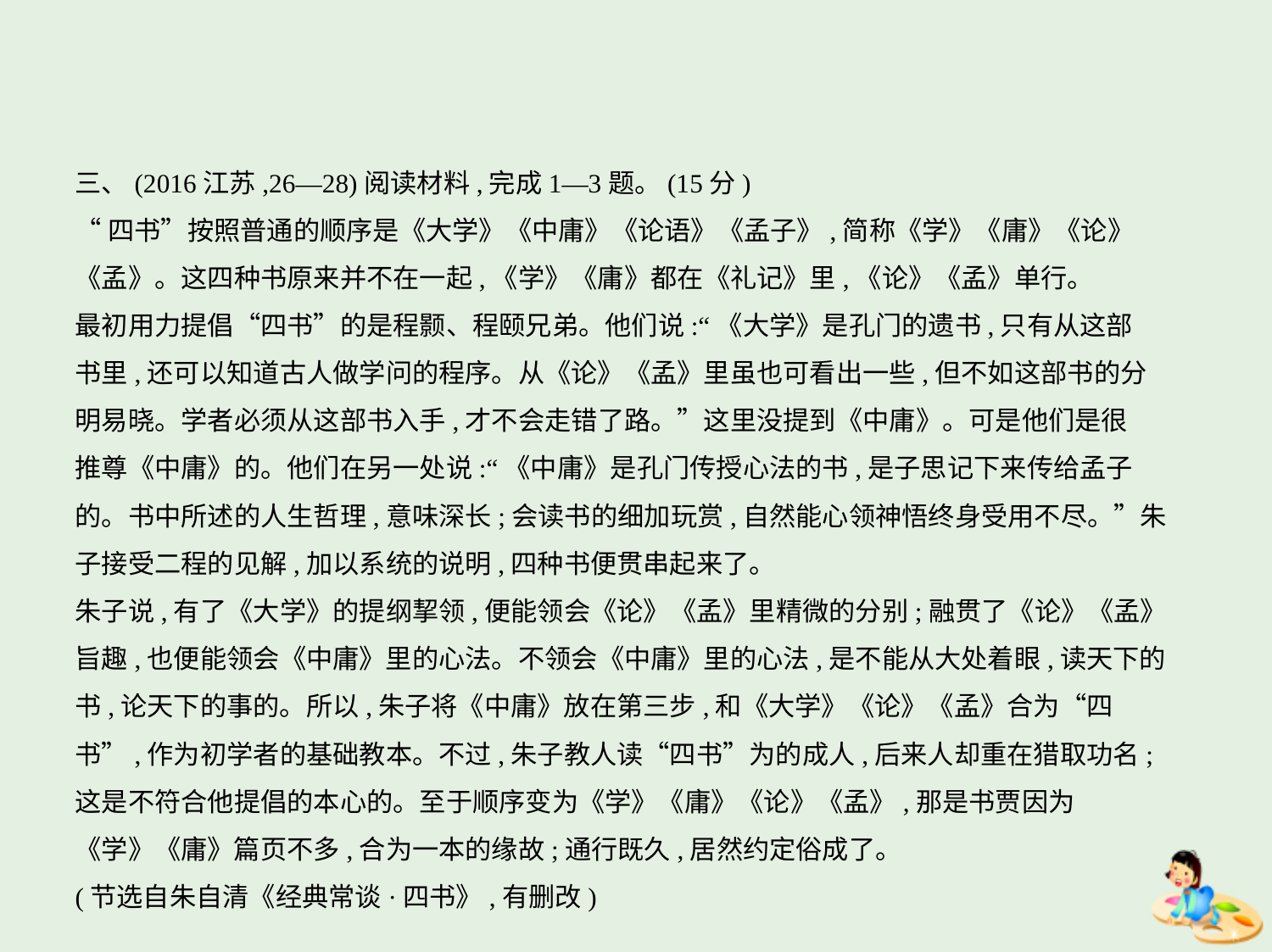

三、(2016江苏,26—28)阅读材料,完成1—3题。(15分)
“四书”按照普通的顺序是《大学》《中庸》《论语》《孟子》,简称《学》《庸》《论》
《孟》。这四种书原来并不在一起,《学》《庸》都在《礼记》里,《论》《孟》单行。
最初用力提倡“四书”的是程颢、程颐兄弟。他们说:“《大学》是孔门的遗书,只有从这部
书里,还可以知道古人做学问的程序。从《论》《孟》里虽也可看出一些,但不如这部书的分
明易晓。学者必须从这部书入手,才不会走错了路。”这里没提到《中庸》。可是他们是很
推尊《中庸》的。他们在另一处说:“《中庸》是孔门传授心法的书,是子思记下来传给孟子
的。书中所述的人生哲理,意味深长;会读书的细加玩赏,自然能心领神悟终身受用不尽。”朱
子接受二程的见解,加以系统的说明,四种书便贯串起来了。
朱子说,有了《大学》的提纲挈领,便能领会《论》《孟》里精微的分别;融贯了《论》《孟》
旨趣,也便能领会《中庸》里的心法。不领会《中庸》里的心法,是不能从大处着眼,读天下的
书,论天下的事的。所以,朱子将《中庸》放在第三步,和《大学》《论》《孟》合为“四
书”,作为初学者的基础教本。不过,朱子教人读“四书”为的成人,后来人却重在猎取功名;
这是不符合他提倡的本心的。至于顺序变为《学》《庸》《论》《孟》,那是书贾因为
《学》《庸》篇页不多,合为一本的缘故;通行既久,居然约定俗成了。
(节选自朱自清《经典常谈·四书》,有删改)